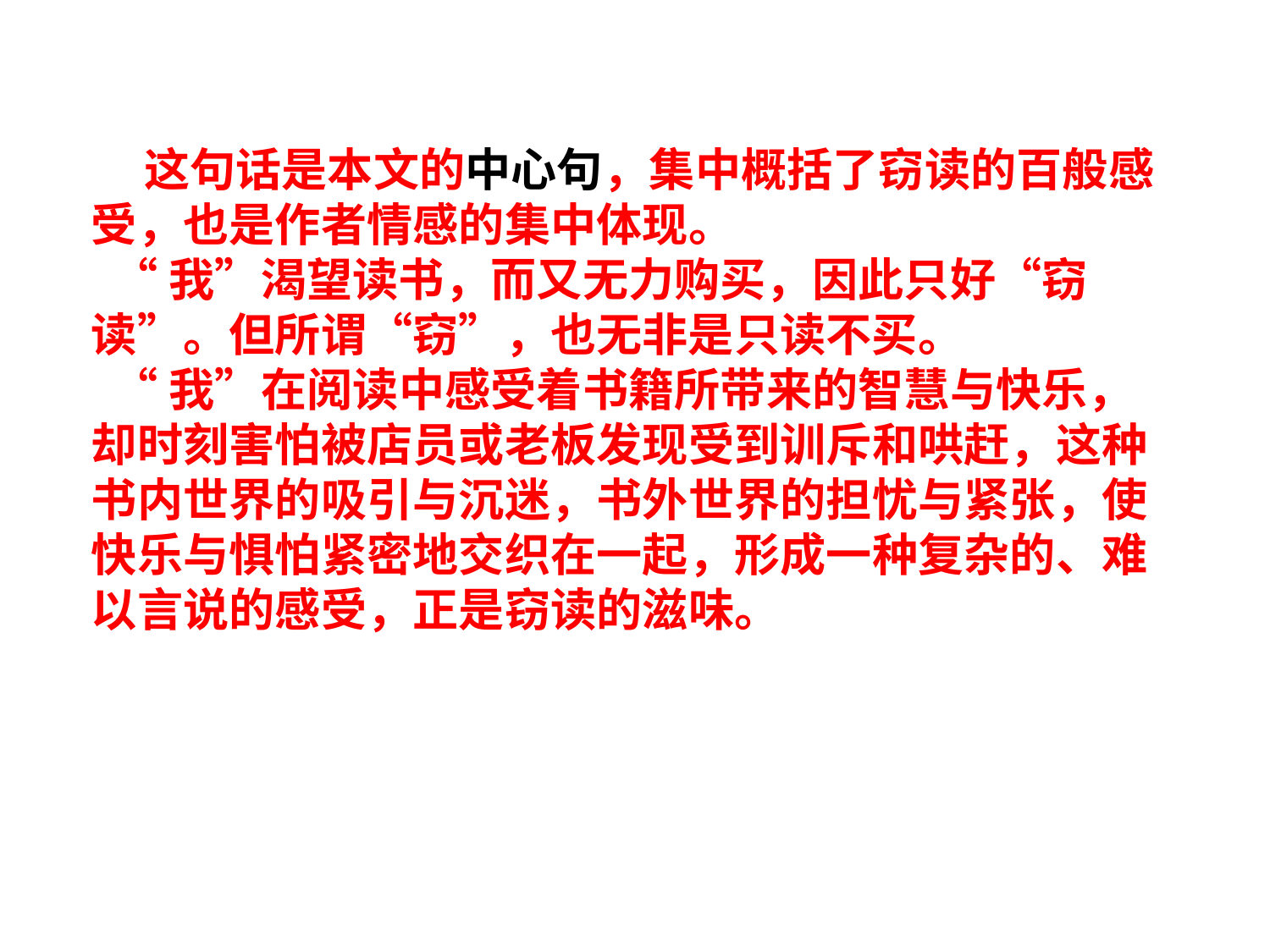

这句话是本文的中心句，集中概括了窃读的百般感受，也是作者情感的集中体现。
  “我”渴望读书，而又无力购买，因此只好“窃读”。但所谓“窃”，也无非是只读不买。
  “我”在阅读中感受着书籍所带来的智慧与快乐，却时刻害怕被店员或老板发现受到训斥和哄赶，这种书内世界的吸引与沉迷，书外世界的担忧与紧张，使快乐与惧怕紧密地交织在一起，形成一种复杂的、难以言说的感受，正是窃读的滋味。